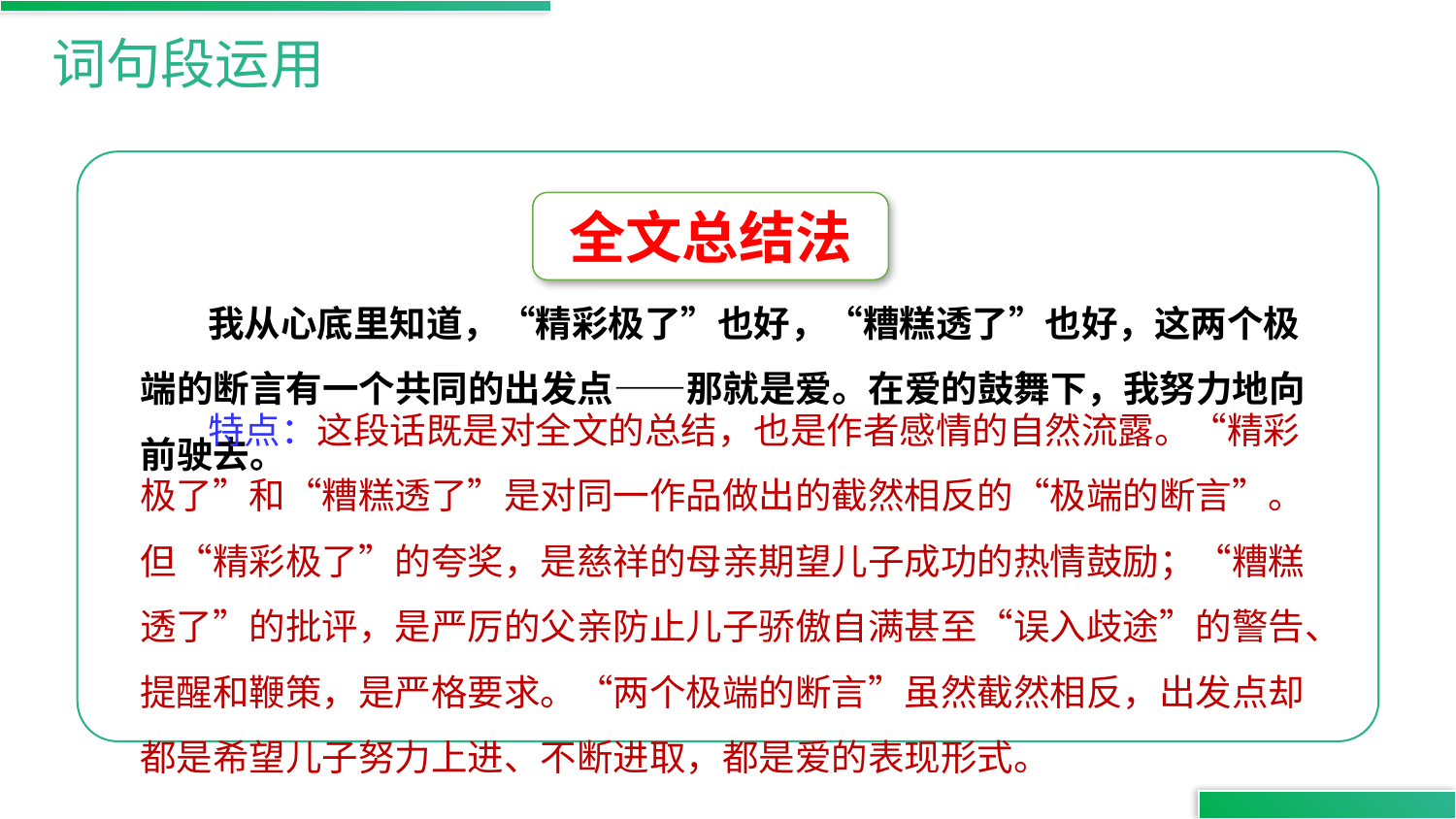

词句段运用
全文总结法
  我从心底里知道，“精彩极了”也好，“糟糕透了”也好，这两个极端的断言有一个共同的出发点——那就是爱。在爱的鼓舞下，我努力地向前驶去。
  特点：这段话既是对全文的总结，也是作者感情的自然流露。“精彩极了”和“糟糕透了”是对同一作品做出的截然相反的“极端的断言”。但“精彩极了”的夸奖，是慈祥的母亲期望儿子成功的热情鼓励；“糟糕透了”的批评，是严厉的父亲防止儿子骄傲自满甚至“误入歧途”的警告、提醒和鞭策，是严格要求。“两个极端的断言”虽然截然相反，出发点却都是希望儿子努力上进、不断进取，都是爱的表现形式。